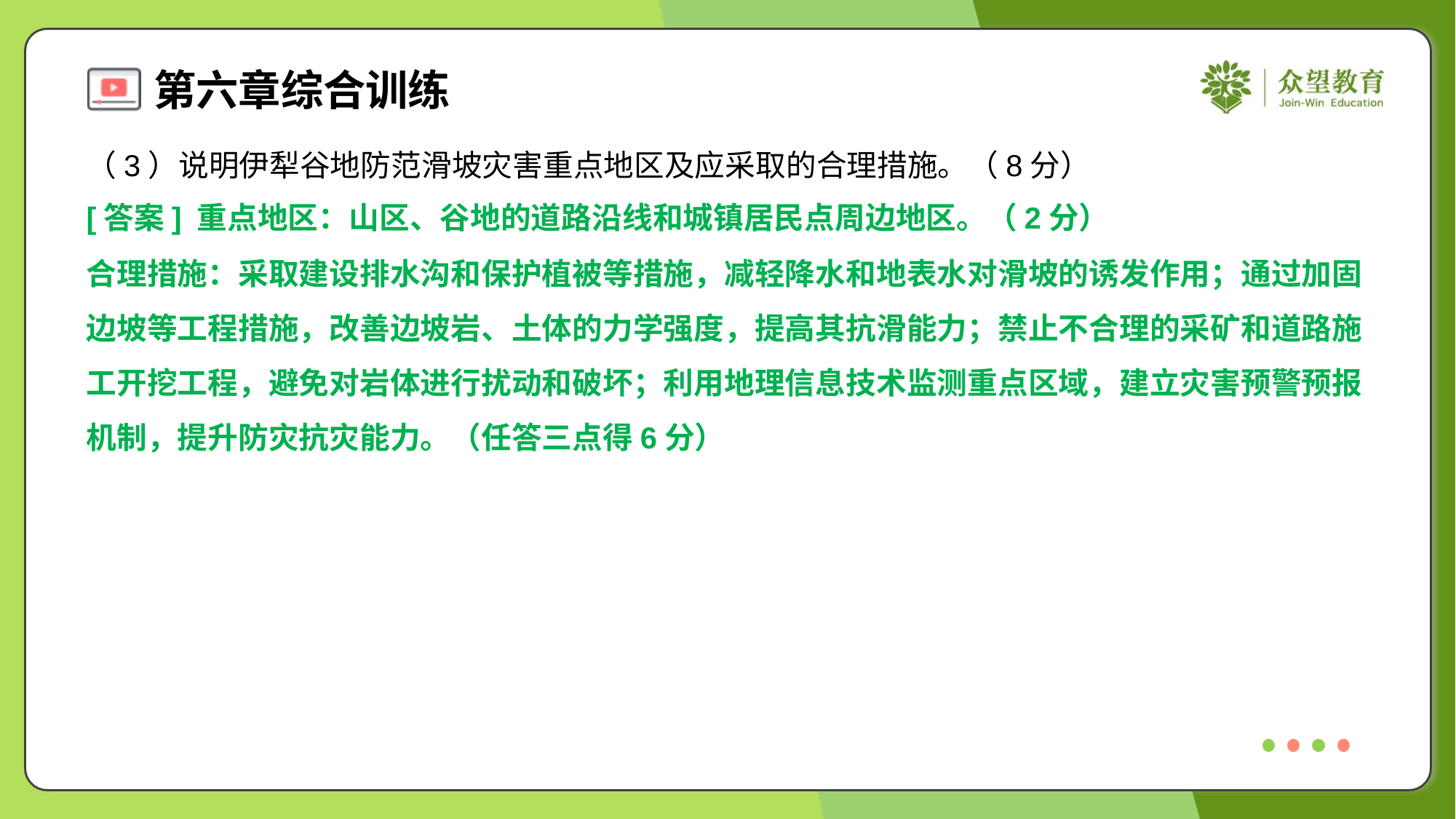

（3）说明伊犁谷地防范滑坡灾害重点地区及应采取的合理措施。（8分）
[答案] 重点地区：山区、谷地的道路沿线和城镇居民点周边地区。（2分）
合理措施：采取建设排水沟和保护植被等措施，减轻降水和地表水对滑坡的诱发作用；通过加固
边坡等工程措施，改善边坡岩、土体的力学强度，提高其抗滑能力；禁止不合理的采矿和道路施
工开挖工程，避免对岩体进行扰动和破坏；利用地理信息技术监测重点区域，建立灾害预警预报
机制，提升防灾抗灾能力。（任答三点得6分）